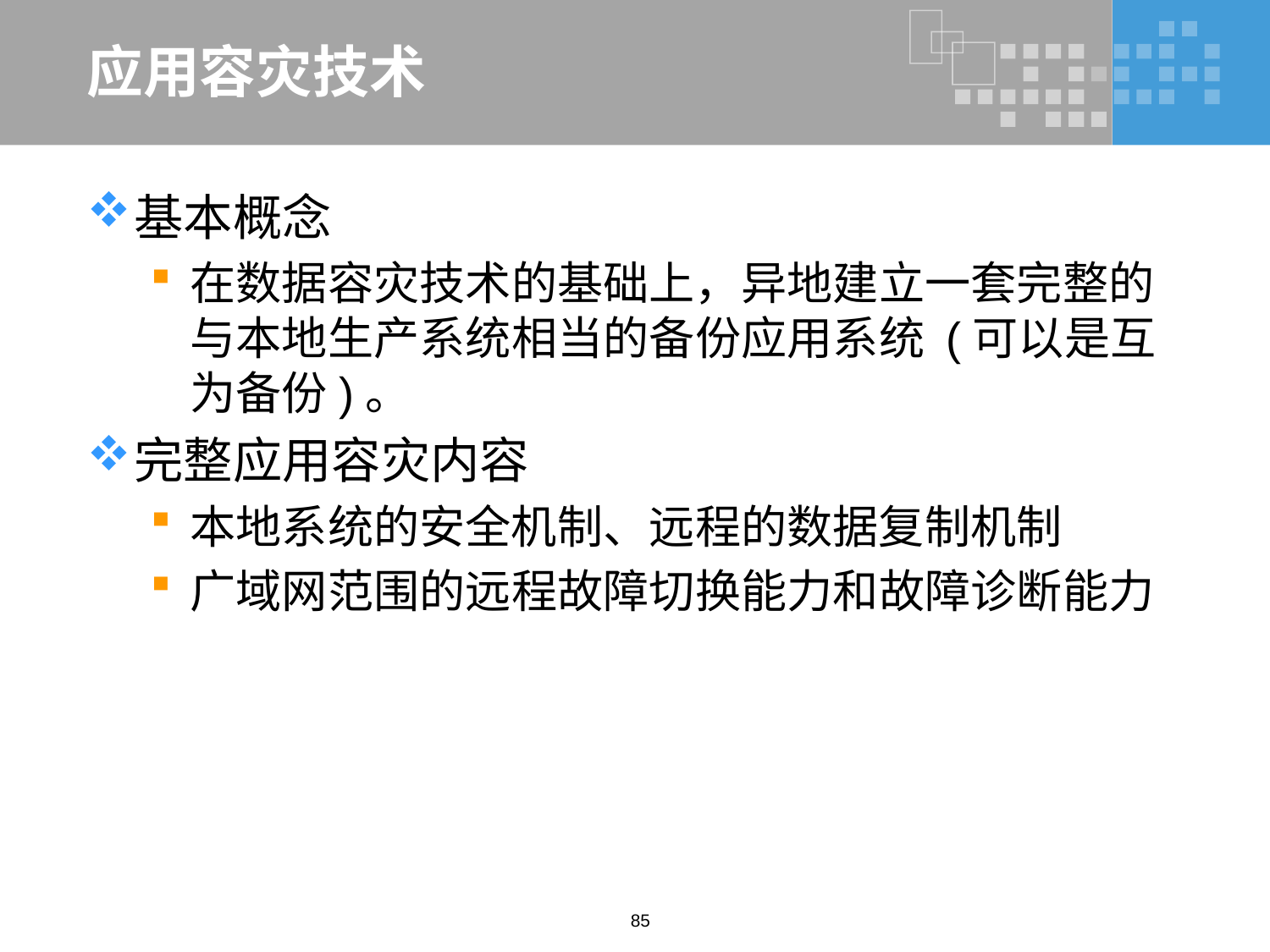

# 应用容灾技术
基本概念
在数据容灾技术的基础上，异地建立一套完整的与本地生产系统相当的备份应用系统 (可以是互为备份)。
完整应用容灾内容
本地系统的安全机制、远程的数据复制机制
广域网范围的远程故障切换能力和故障诊断能力

85